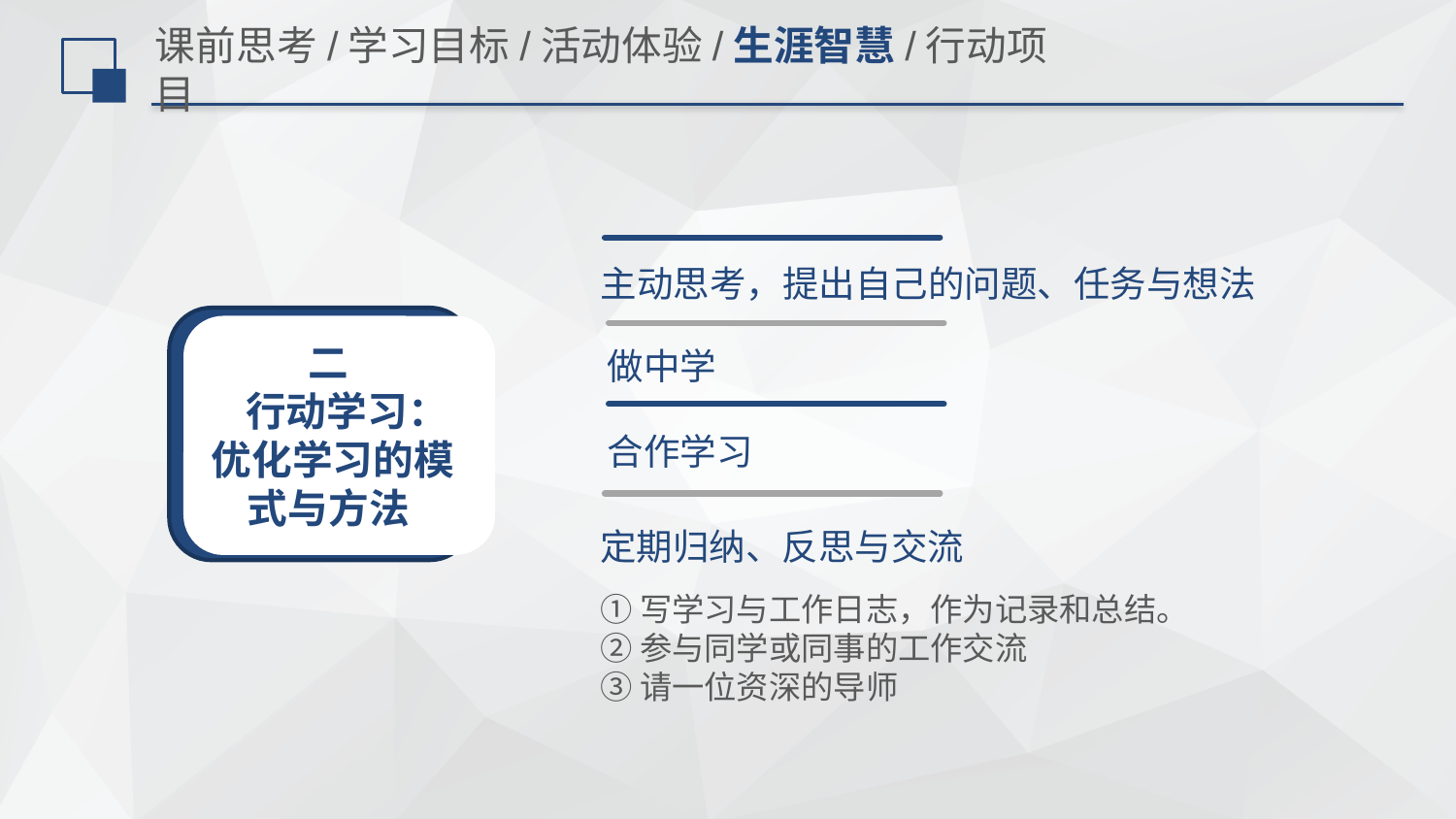

# 课前思考/学习目标/活动体验/生涯智慧/行动项目
主动思考，提出自己的问题、任务与想法

做中学
二
   行动学习：
优化学习的模式与方法
合作学习
定期归纳、反思与交流
①写学习与工作日志，作为记录和总结。
②参与同学或同事的工作交流
③请一位资深的导师